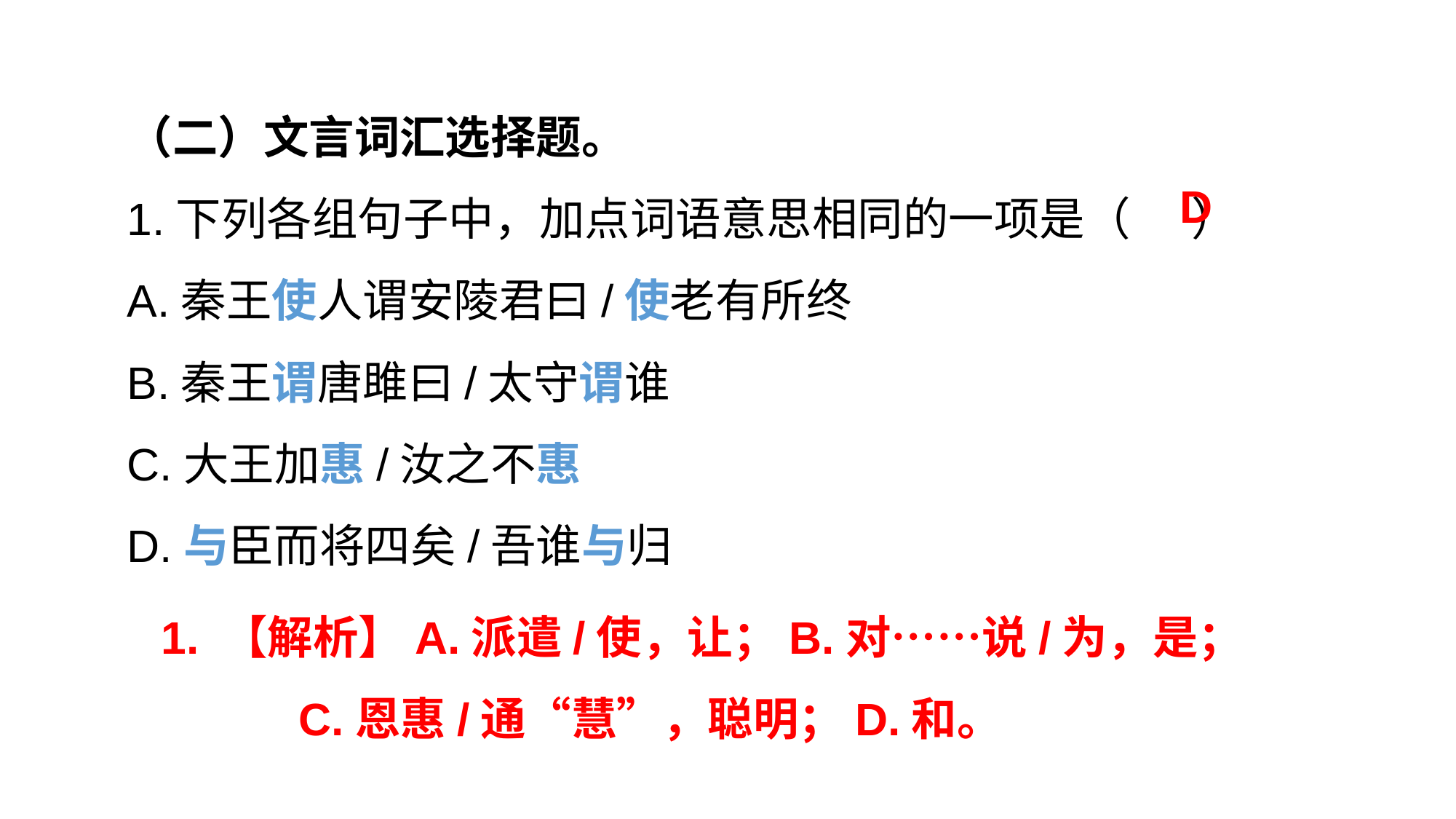

（二）文言词汇选择题。
1.下列各组句子中，加点词语意思相同的一项是（      ）
A.秦王使人谓安陵君曰/使老有所终
B.秦王谓唐雎曰/太守谓谁
C.大王加惠/汝之不惠
D.与臣而将四矣/吾谁与归
D
1. 【解析】A.派遣/使，让；B.对……说/为，是；
           C.恩惠/通“慧”，聪明；D.和。